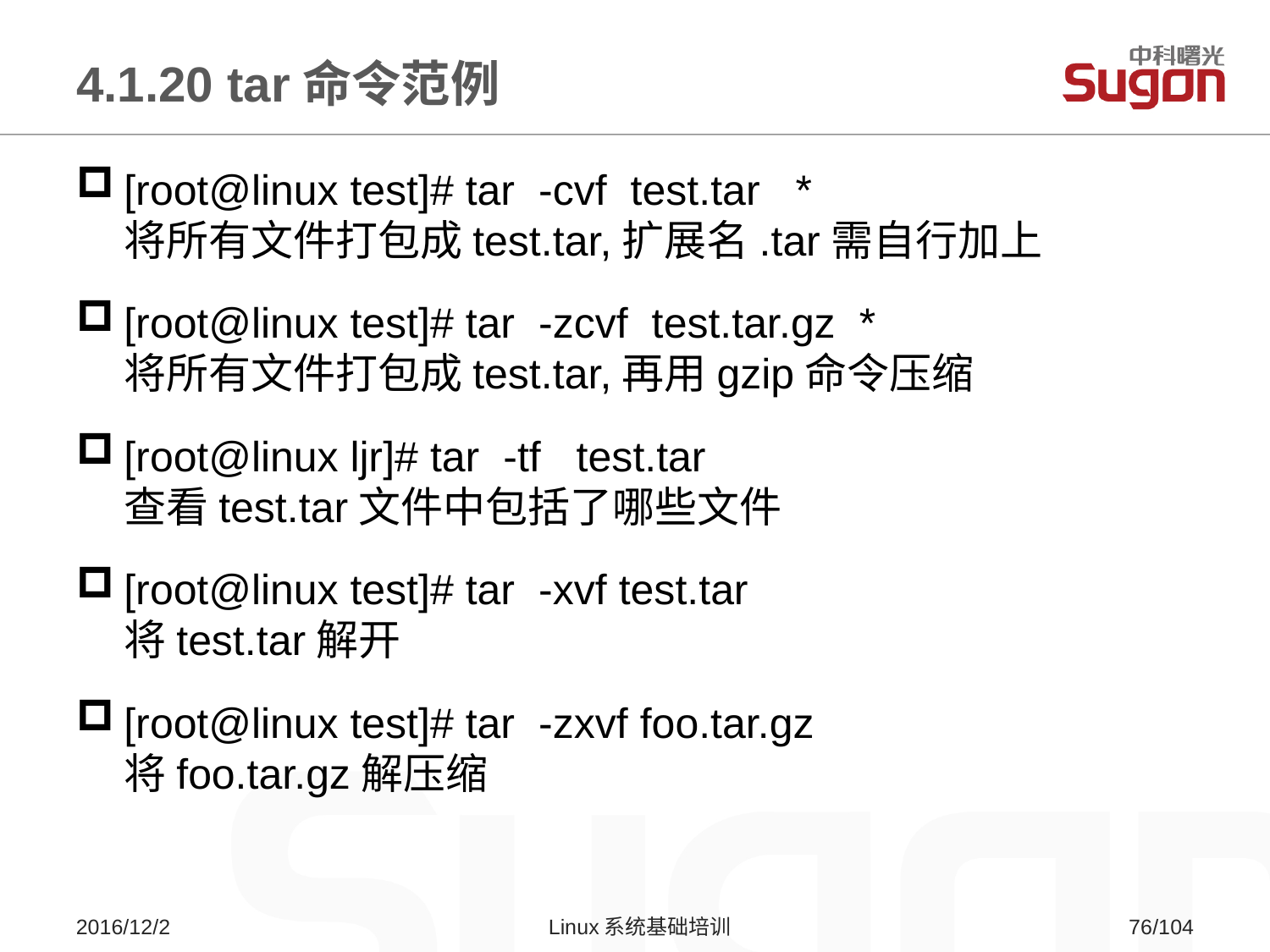

# 4.1.20 tar命令范例
[root@linux test]# tar  -cvf  test.tar   *
将所有文件打包成test.tar,扩展名.tar需自行加上
[root@linux test]# tar  -zcvf  test.tar.gz  *
将所有文件打包成test.tar,再用gzip命令压缩
[root@linux ljr]# tar  -tf   test.tar
查看test.tar文件中包括了哪些文件
[root@linux test]# tar  -xvf test.tar
将test.tar解开
[root@linux test]# tar  -zxvf foo.tar.gz
将foo.tar.gz解压缩